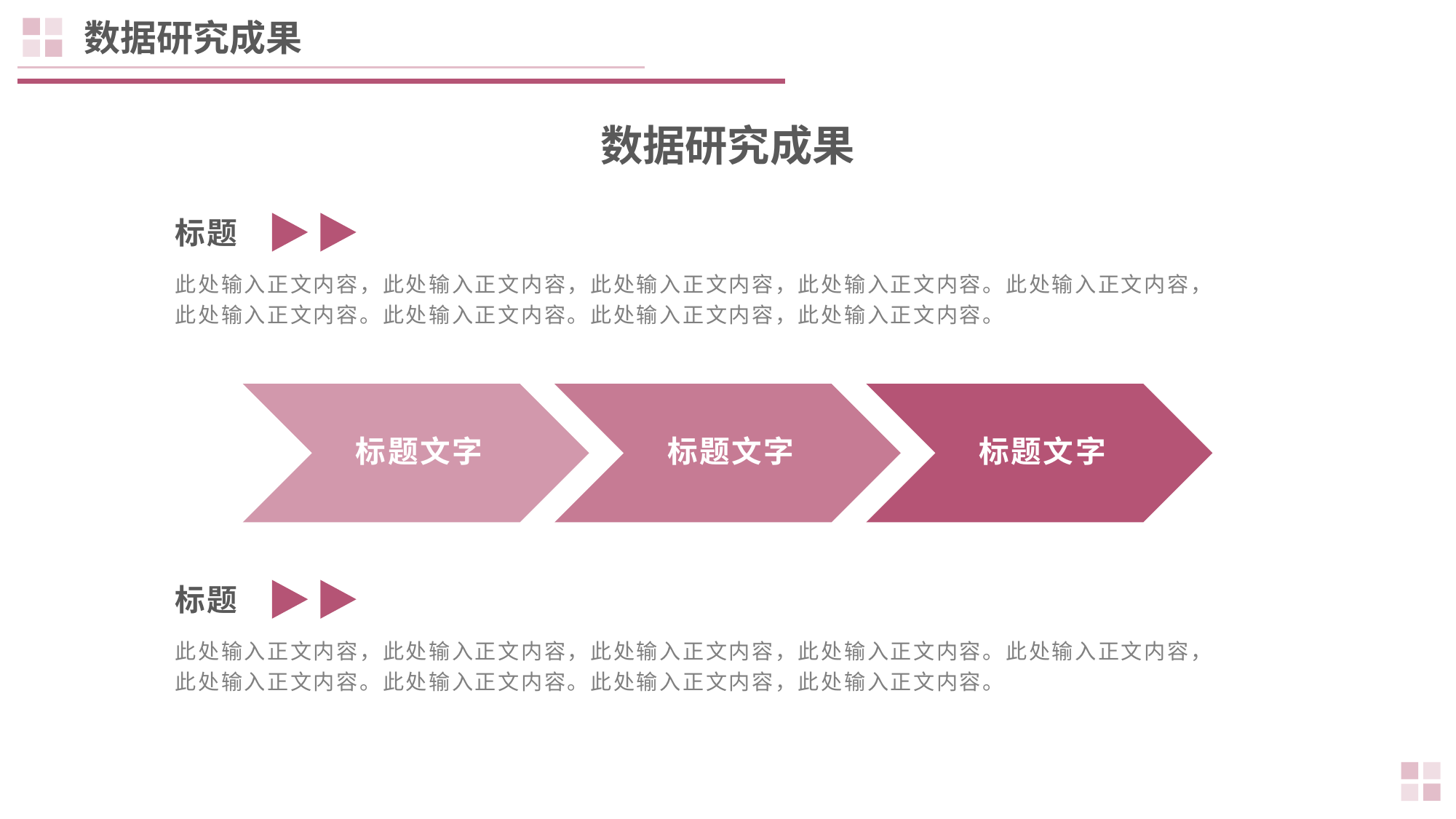

数据研究成果

数据研究成果
标题文字
标题文字
标题文字
标题

此处输入正文内容，此处输入正文内容，此处输入正文内容，此处输入正文内容。此处输入正文内容，此处输入正文内容。此处输入正文内容。此处输入正文内容，此处输入正文内容。

标题

此处输入正文内容，此处输入正文内容，此处输入正文内容，此处输入正文内容。此处输入正文内容，此处输入正文内容。此处输入正文内容。此处输入正文内容，此处输入正文内容。